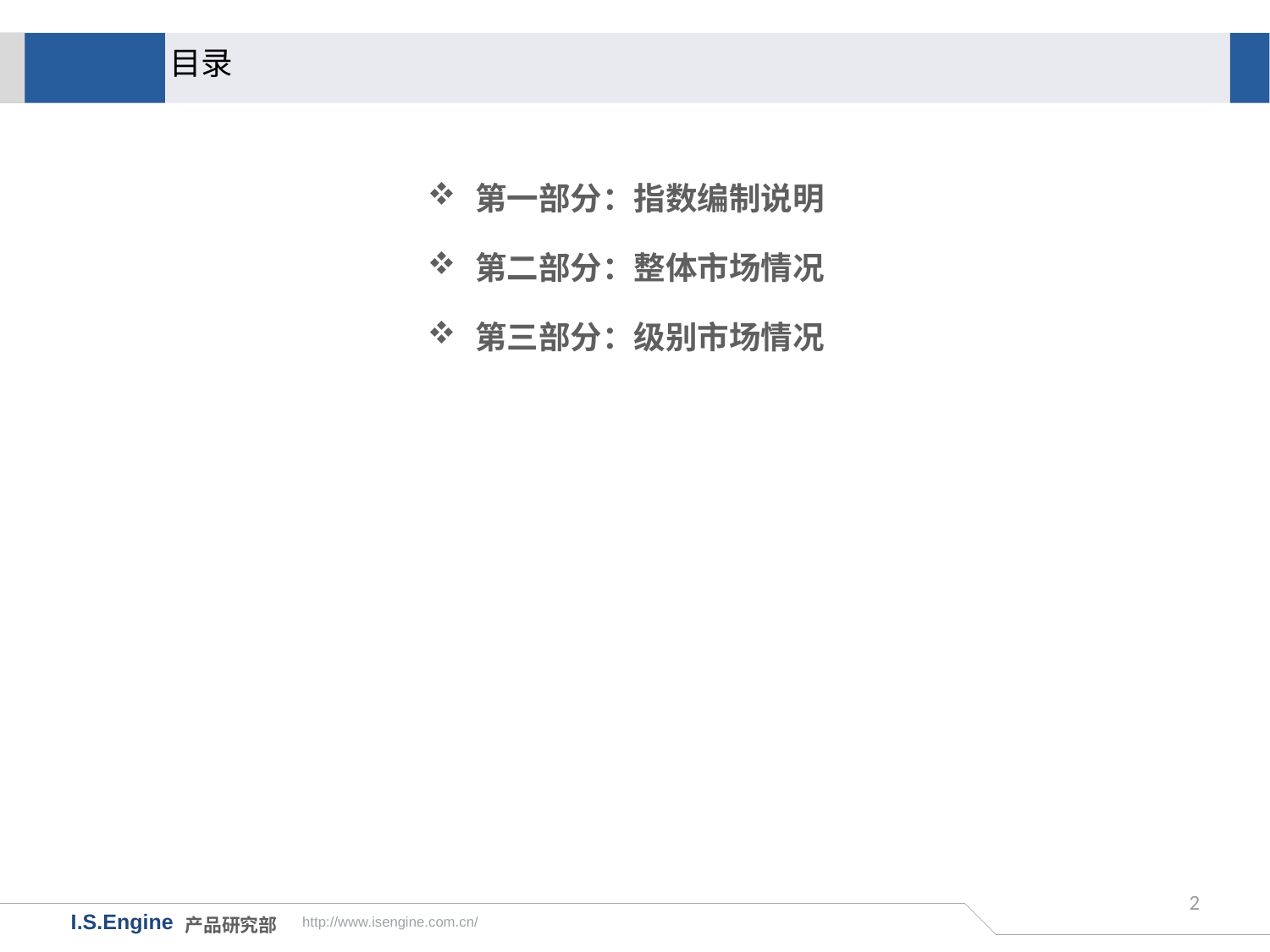

目录
第一部分：指数编制说明

第二部分：整体市场情况

第三部分：级别市场情况
2